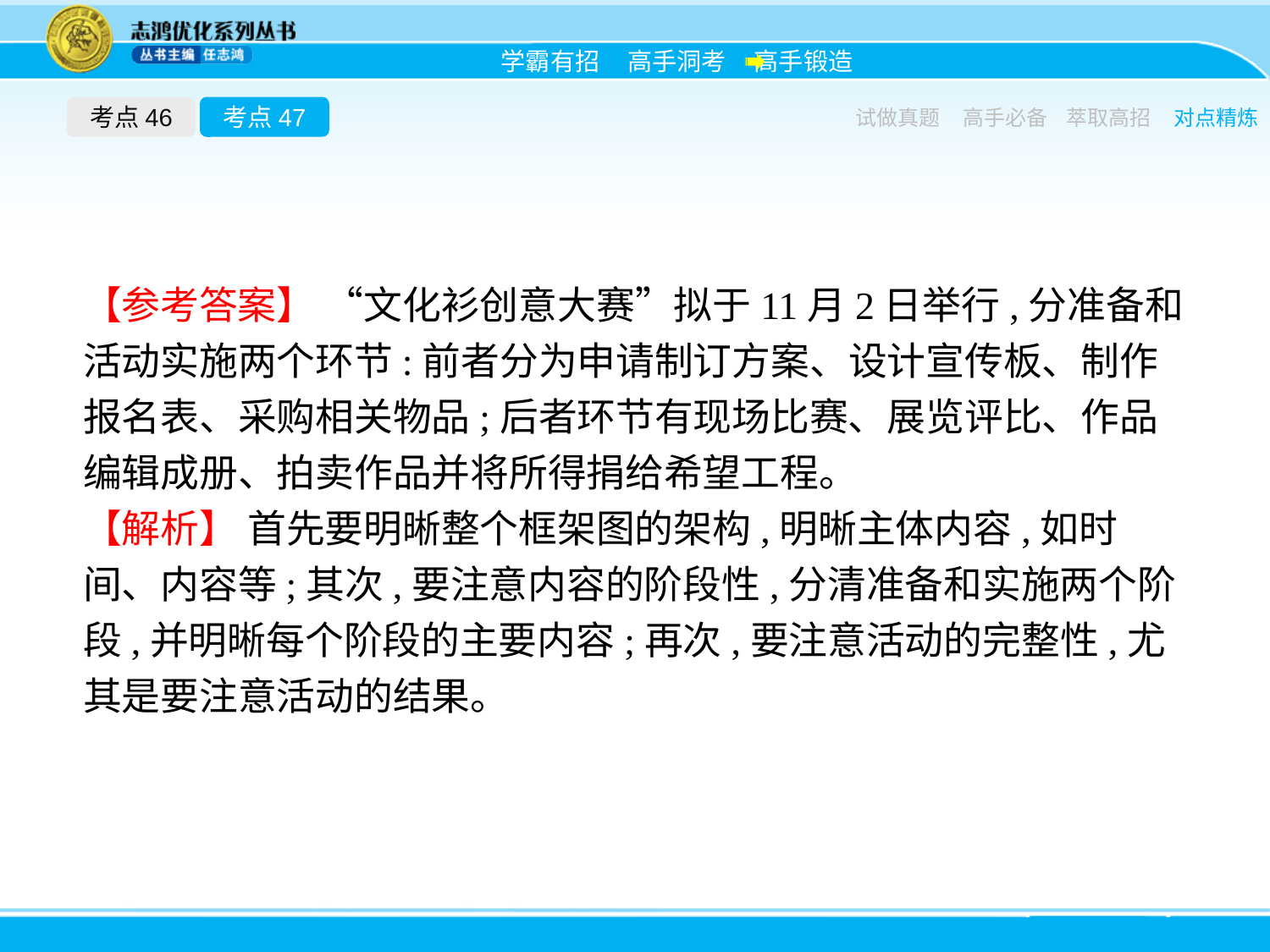

考点46
考点47
试做真题
高手必备
萃取高招
对点精炼
【参考答案】 “文化衫创意大赛”拟于11月2日举行,分准备和活动实施两个环节:前者分为申请制订方案、设计宣传板、制作报名表、采购相关物品;后者环节有现场比赛、展览评比、作品编辑成册、拍卖作品并将所得捐给希望工程。
【解析】 首先要明晰整个框架图的架构,明晰主体内容,如时间、内容等;其次,要注意内容的阶段性,分清准备和实施两个阶段,并明晰每个阶段的主要内容;再次,要注意活动的完整性,尤其是要注意活动的结果。